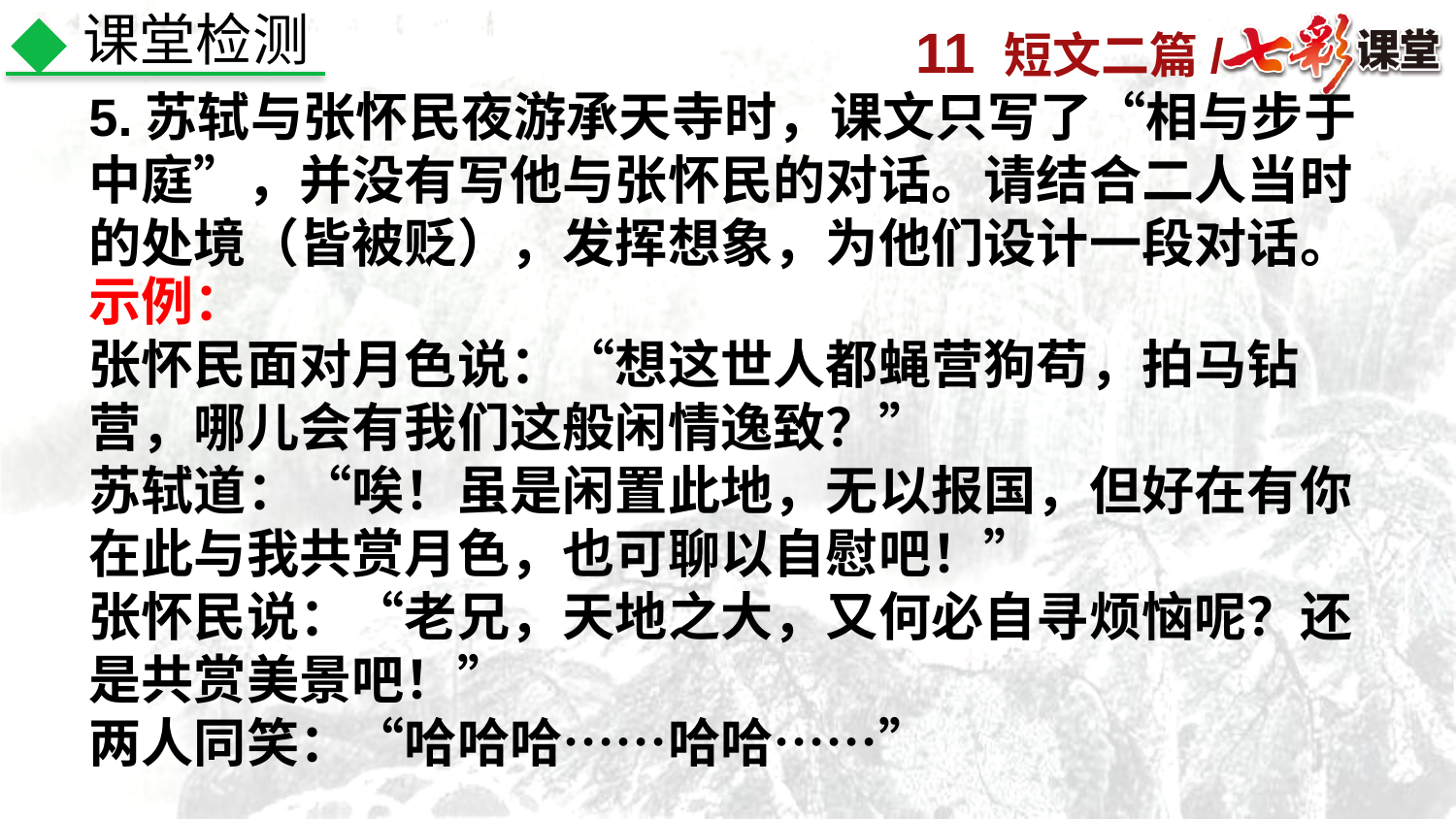

课堂检测

5.苏轼与张怀民夜游承天寺时，课文只写了“相与步于中庭”，并没有写他与张怀民的对话。请结合二人当时的处境（皆被贬），发挥想象，为他们设计一段对话。
示例：
张怀民面对月色说：“想这世人都蝇营狗苟，拍马钻营，哪儿会有我们这般闲情逸致？”
苏轼道：“唉！虽是闲置此地，无以报国，但好在有你在此与我共赏月色，也可聊以自慰吧！”
张怀民说：“老兄，天地之大，又何必自寻烦恼呢？还是共赏美景吧！”
两人同笑：“哈哈哈……哈哈……”